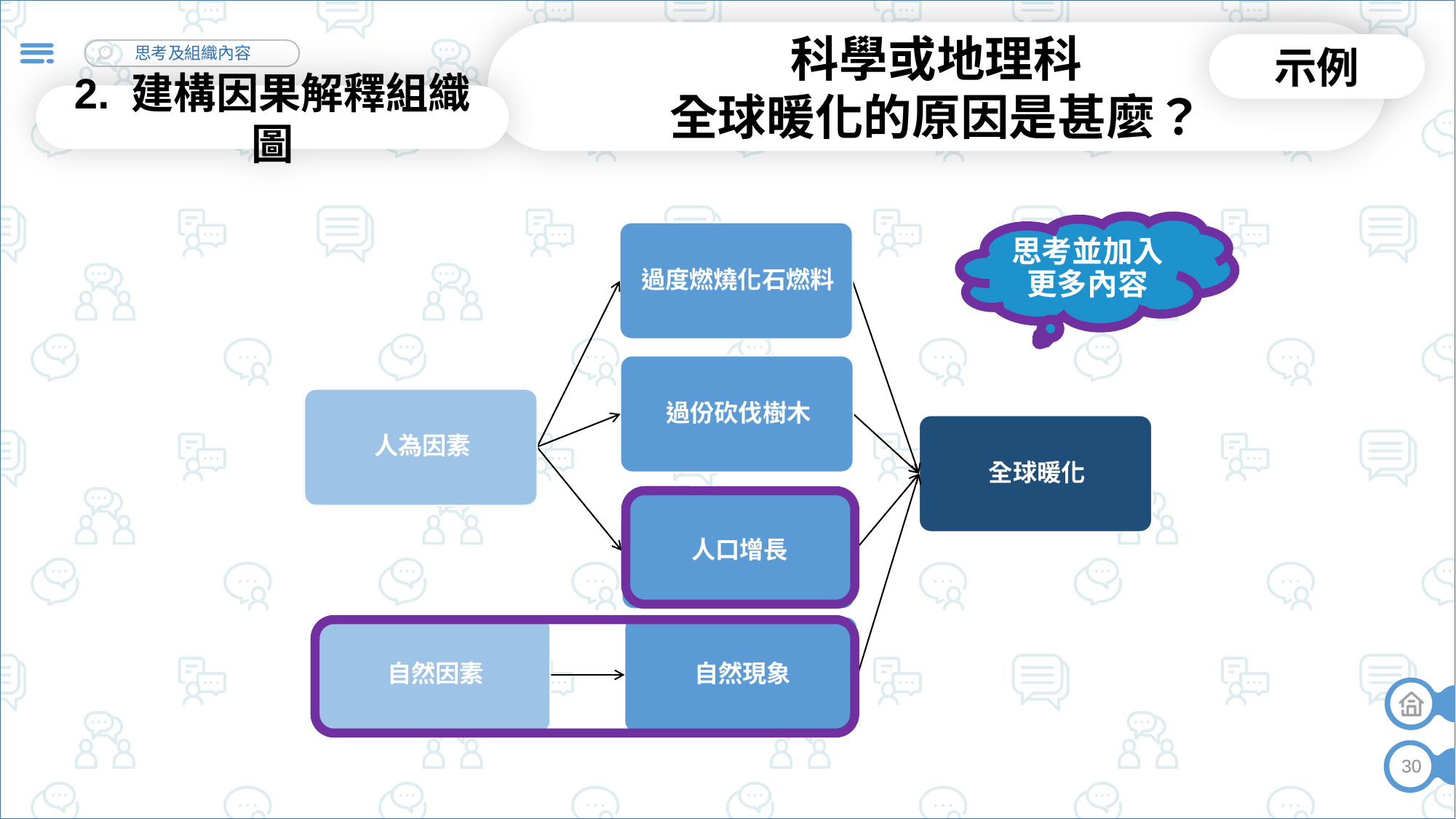

科學或地理科
全球暖化的原因是甚麼？
示例
2. 建構因果解釋組織圖
全球暖化

過度燃燒化石燃料

過份砍伐樹木

人口增長

人為因素

自然現象

自然因素
思考並加入更多內容

30